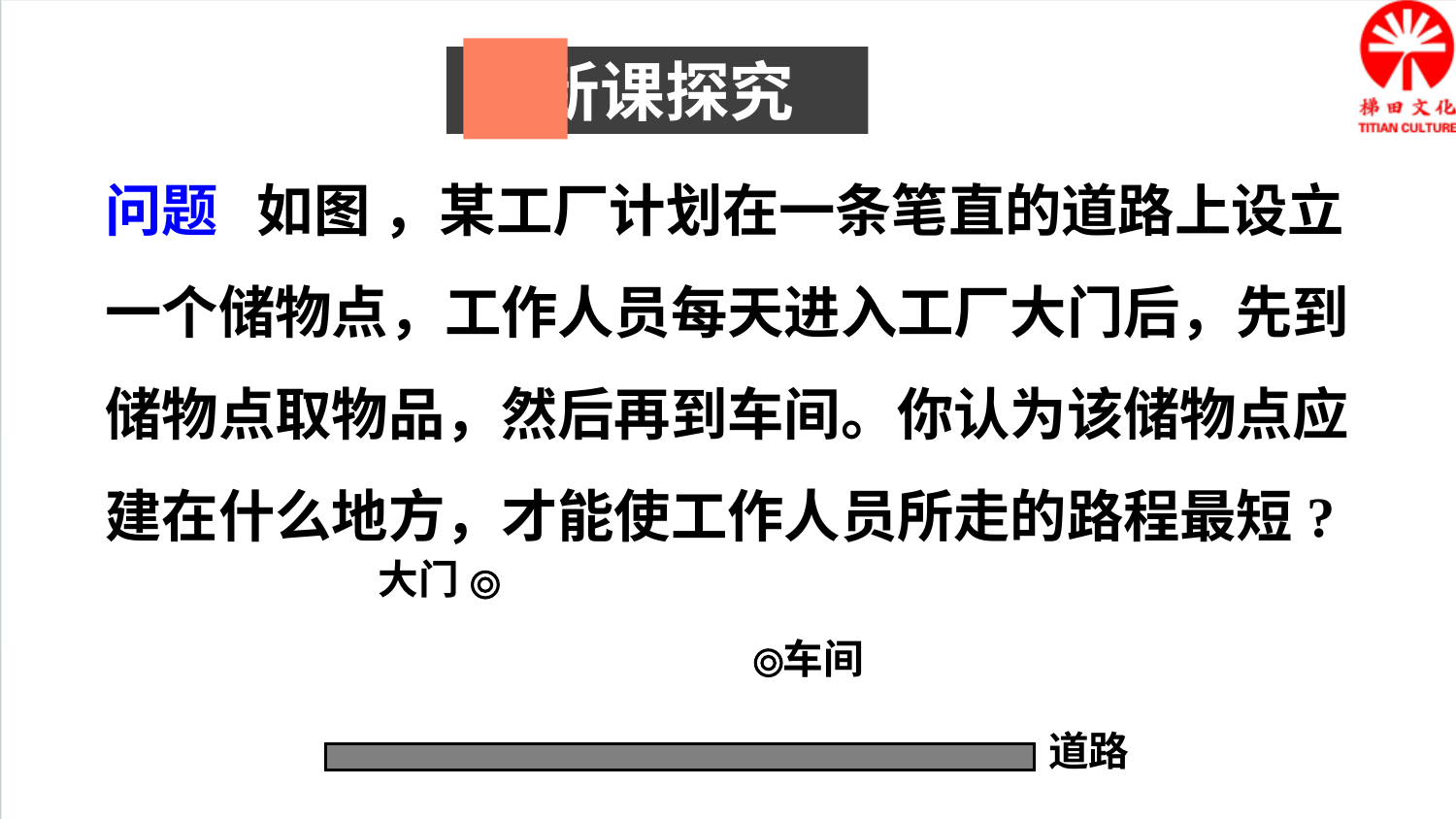

新课探究
问题   如图 ，某工厂计划在一条笔直的道路上设立一个储物点，工作人员每天进入工厂大门后，先到储物点取物品，然后再到车间。你认为该储物点应建在什么地方，才能使工作人员所走的路程最短?
大门

车间

道路